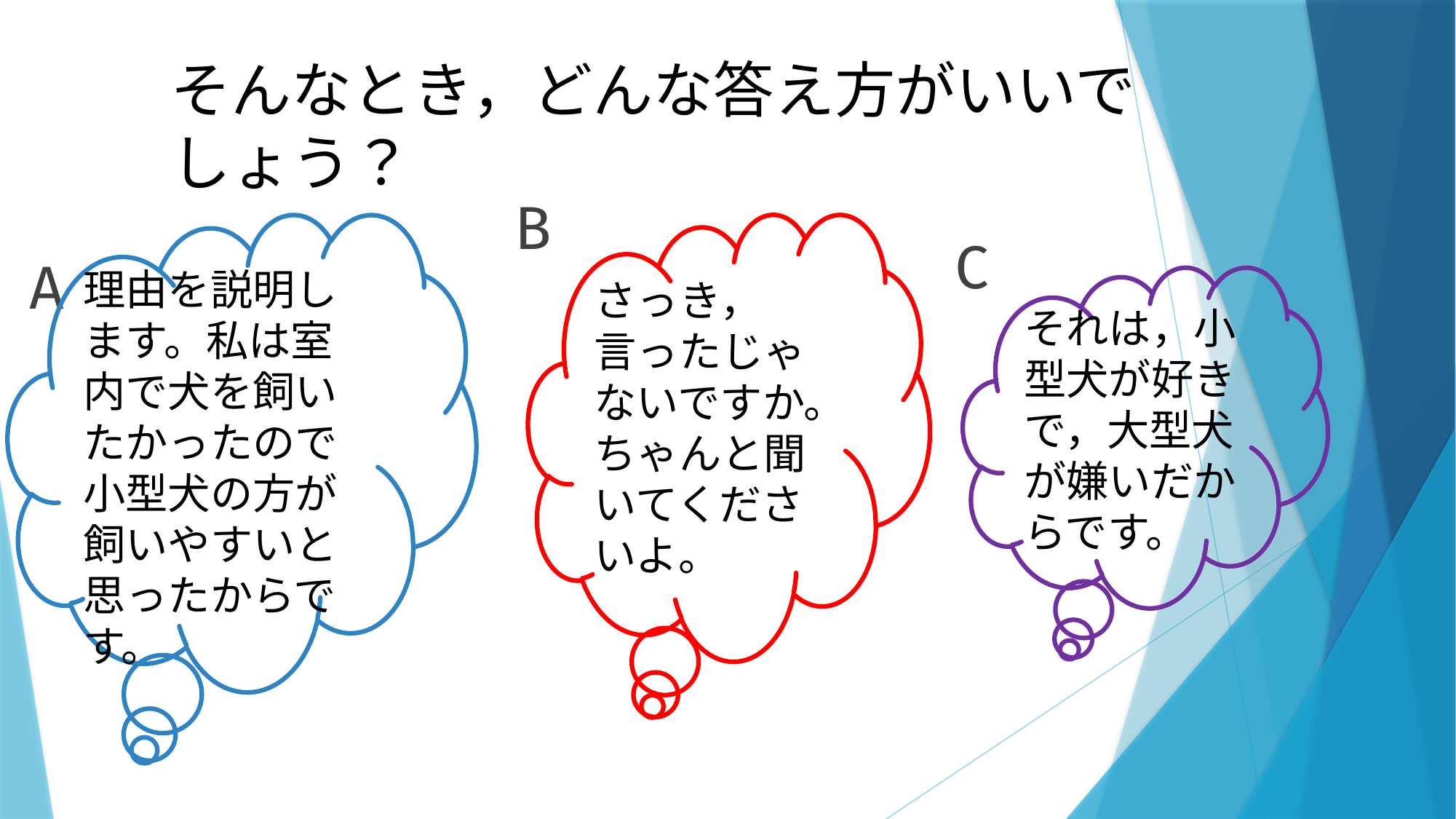

# そんなとき，どんな答え方がいいでしょう？
B

理由を説明します。私は室内で犬を飼いたかったので小型犬の方が飼いやすいと思ったからです。
さっき，言ったじゃないですか。ちゃんと聞いてくださいよ。
C
A

それは，小型犬が好きで，大型犬が嫌いだからです。